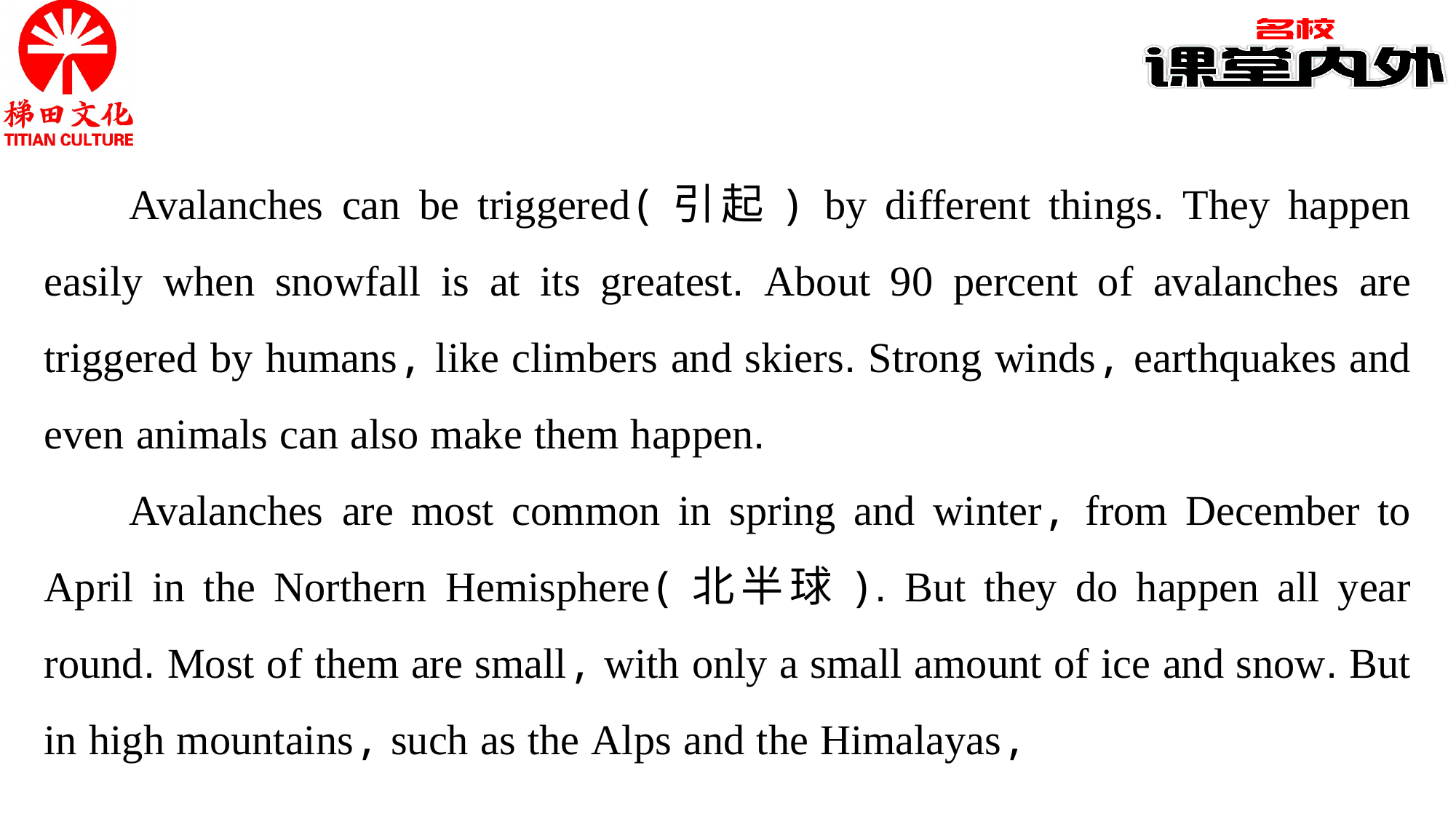

Avalanches can be triggered(引起) by different things. They happen easily when snowfall is at its greatest. About 90 percent of avalanches are triggered by humans, like climbers and skiers. Strong winds, earthquakes and even animals can also make them happen.
Avalanches are most common in spring and winter, from December to April in the Northern Hemisphere(北半球). But they do happen all year round. Most of them are small, with only a small amount of ice and snow. But in high mountains, such as the Alps and the Himalayas,